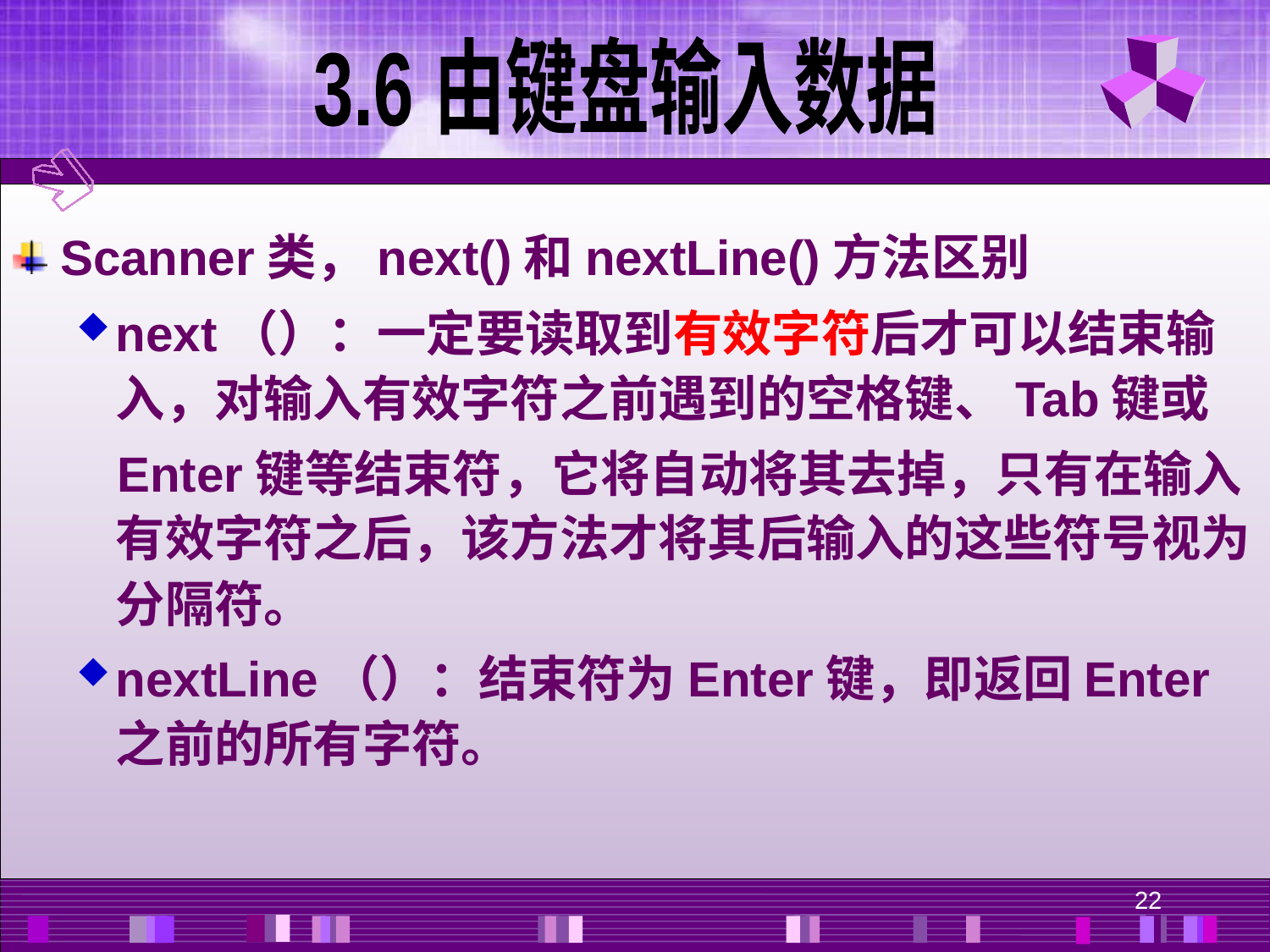

3.6 由键盘输入数据

Scanner类，next()和nextLine()方法区别
next（）：一定要读取到有效字符后才可以结束输入，对输入有效字符之前遇到的空格键、Tab键或
   Enter键等结束符，它将自动将其去掉，只有在输入有效字符之后，该方法才将其后输入的这些符号视为分隔符。
nextLine（）：结束符为Enter键，即返回Enter之前的所有字符。

22